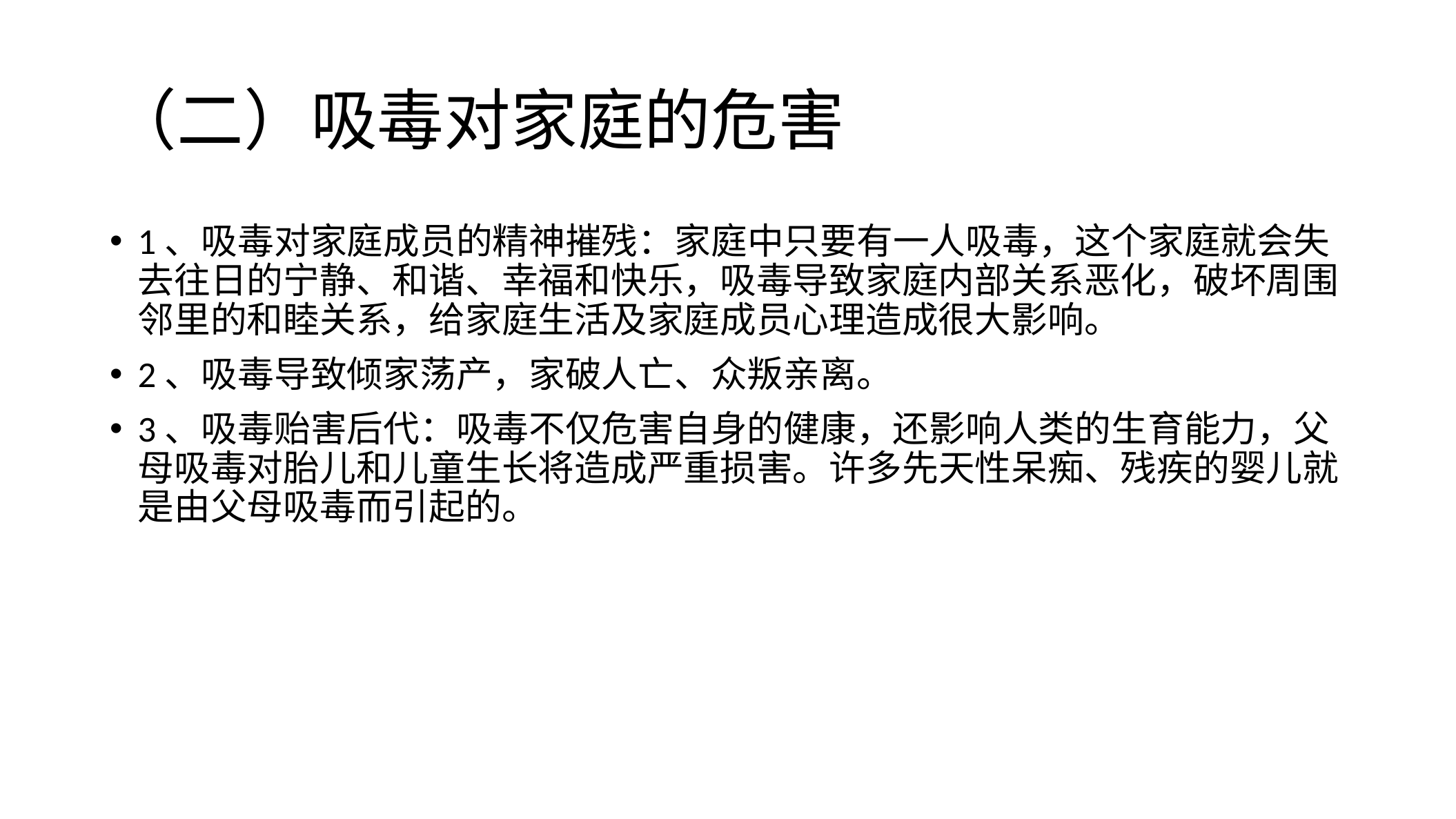

# （二）吸毒对家庭的危害
1、吸毒对家庭成员的精神摧残：家庭中只要有一人吸毒，这个家庭就会失去往日的宁静、和谐、幸福和快乐，吸毒导致家庭内部关系恶化，破坏周围邻里的和睦关系，给家庭生活及家庭成员心理造成很大影响。
2、吸毒导致倾家荡产，家破人亡、众叛亲离。
3、吸毒贻害后代：吸毒不仅危害自身的健康，还影响人类的生育能力，父母吸毒对胎儿和儿童生长将造成严重损害。许多先天性呆痴、残疾的婴儿就是由父母吸毒而引起的。